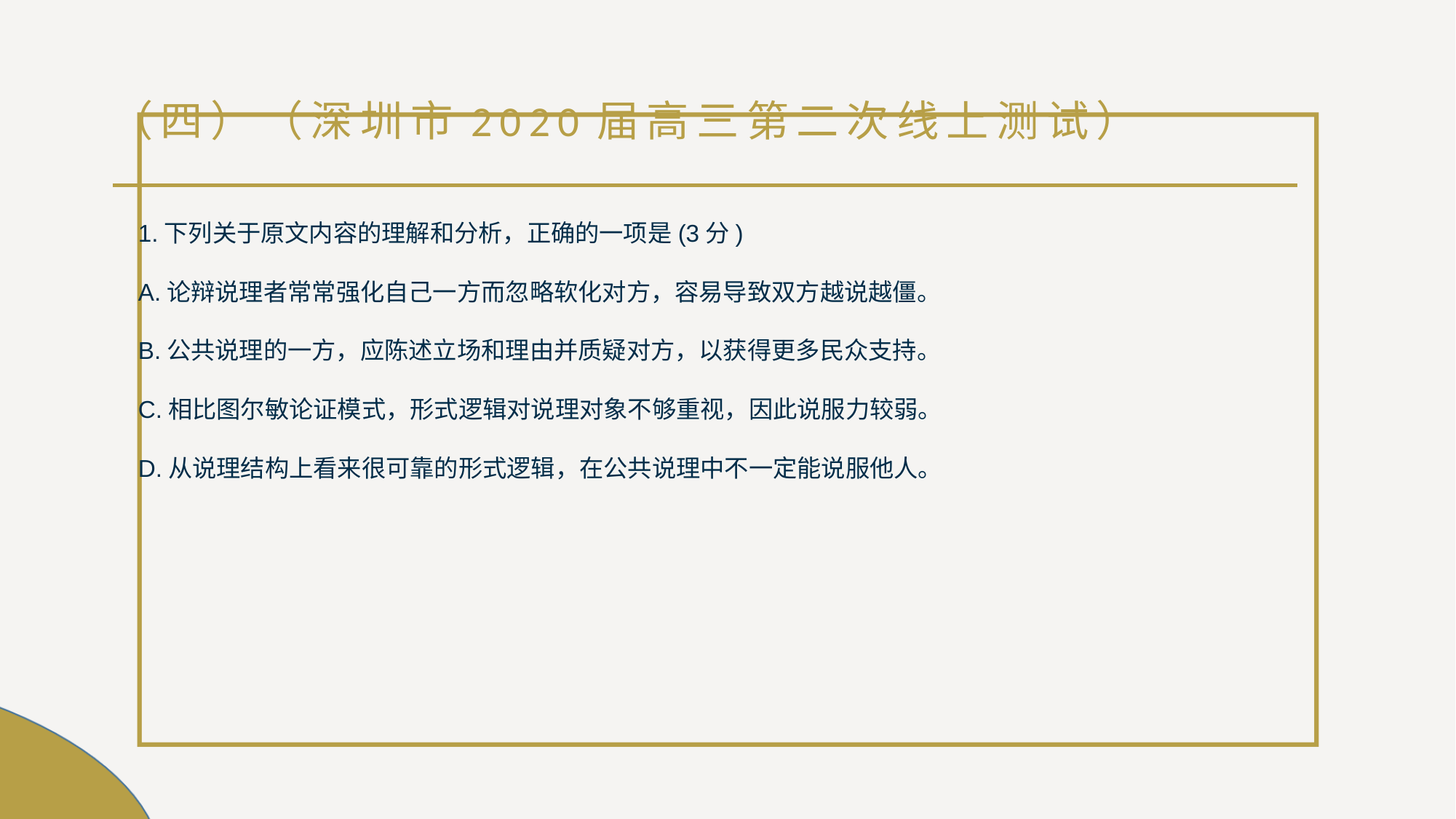

# （四）（深圳市2020届高三第二次线上测试）
1.下列关于原文内容的理解和分析，正确的一项是(3分)
A.论辩说理者常常强化自己一方而忽略软化对方，容易导致双方越说越僵。
B.公共说理的一方，应陈述立场和理由并质疑对方，以获得更多民众支持。
C.相比图尔敏论证模式，形式逻辑对说理对象不够重视，因此说服力较弱。
D.从说理结构上看来很可靠的形式逻辑，在公共说理中不一定能说服他人。